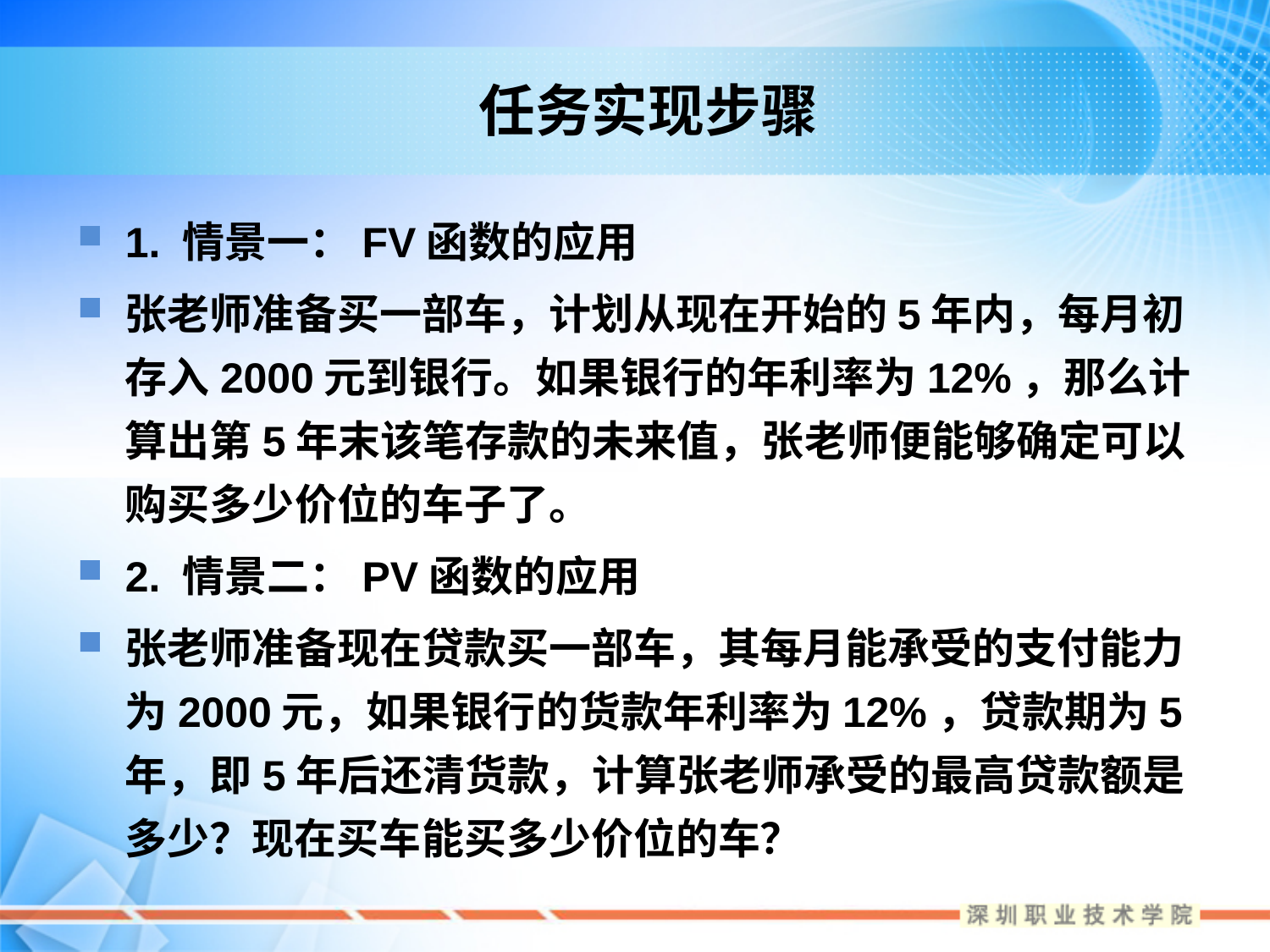

# 任务实现步骤
1. 情景一：FV函数的应用
张老师准备买一部车，计划从现在开始的5年内，每月初存入2000元到银行。如果银行的年利率为12%，那么计算出第5年末该笔存款的未来值，张老师便能够确定可以购买多少价位的车子了。
2. 情景二：PV函数的应用
张老师准备现在贷款买一部车，其每月能承受的支付能力为2000元，如果银行的货款年利率为12%，贷款期为5年，即5年后还清货款，计算张老师承受的最高贷款额是多少？现在买车能买多少价位的车？